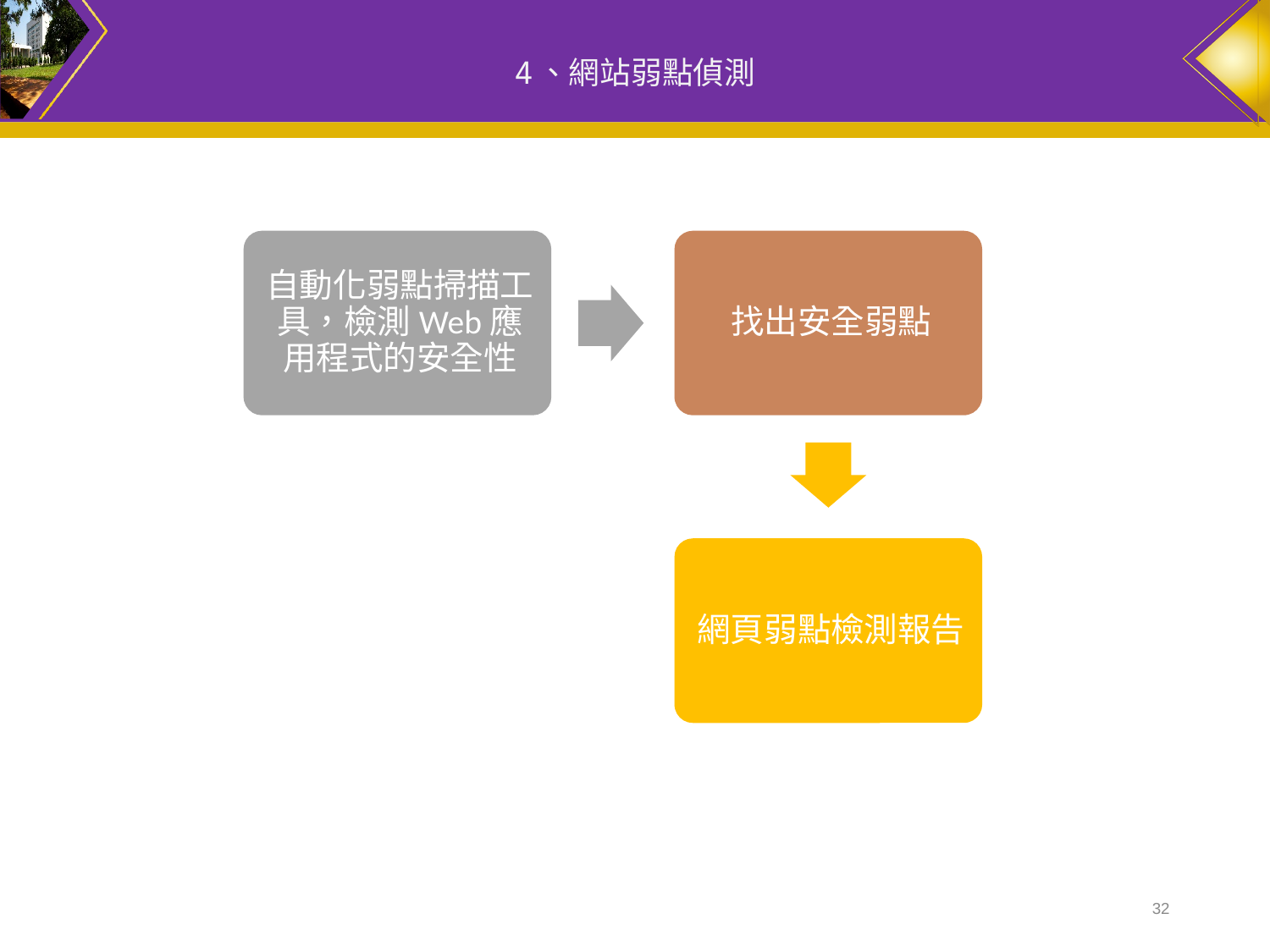

# 4、網站弱點偵測
自動化弱點掃描工具，檢測Web應用程式的安全性

找出安全弱點

網頁弱點檢測報告

32